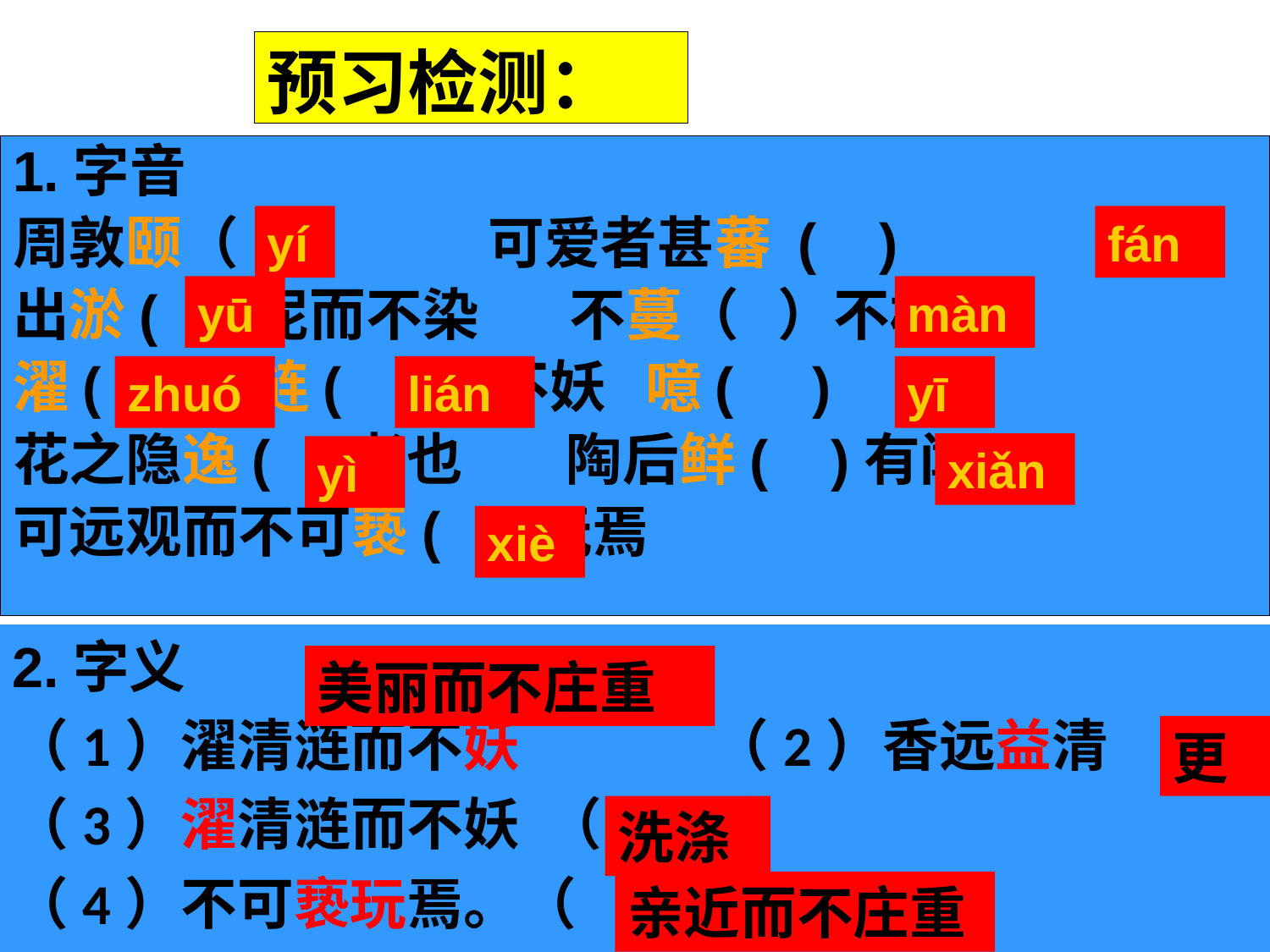

# 预习检测：
1.字音
周敦颐（  ）             可爱者甚蕃 (    )
出淤(    )泥而不染       不蔓（   ）不枝
濯(    )清涟(    )而不妖   噫(     )
花之隐逸(   )者也        陶后鲜(    )有闻
可远观而不可亵(    )玩焉
yí
fán
yū
màn
zhuó
lián
yī
xiǎn
yì
xiè
2.字义
（1）濯清涟而不妖               （2）香远益清
（3）濯清涟而不妖  （           ）
（4）不可亵玩焉。（
美丽而不庄重
更
洗涤
亲近而不庄重